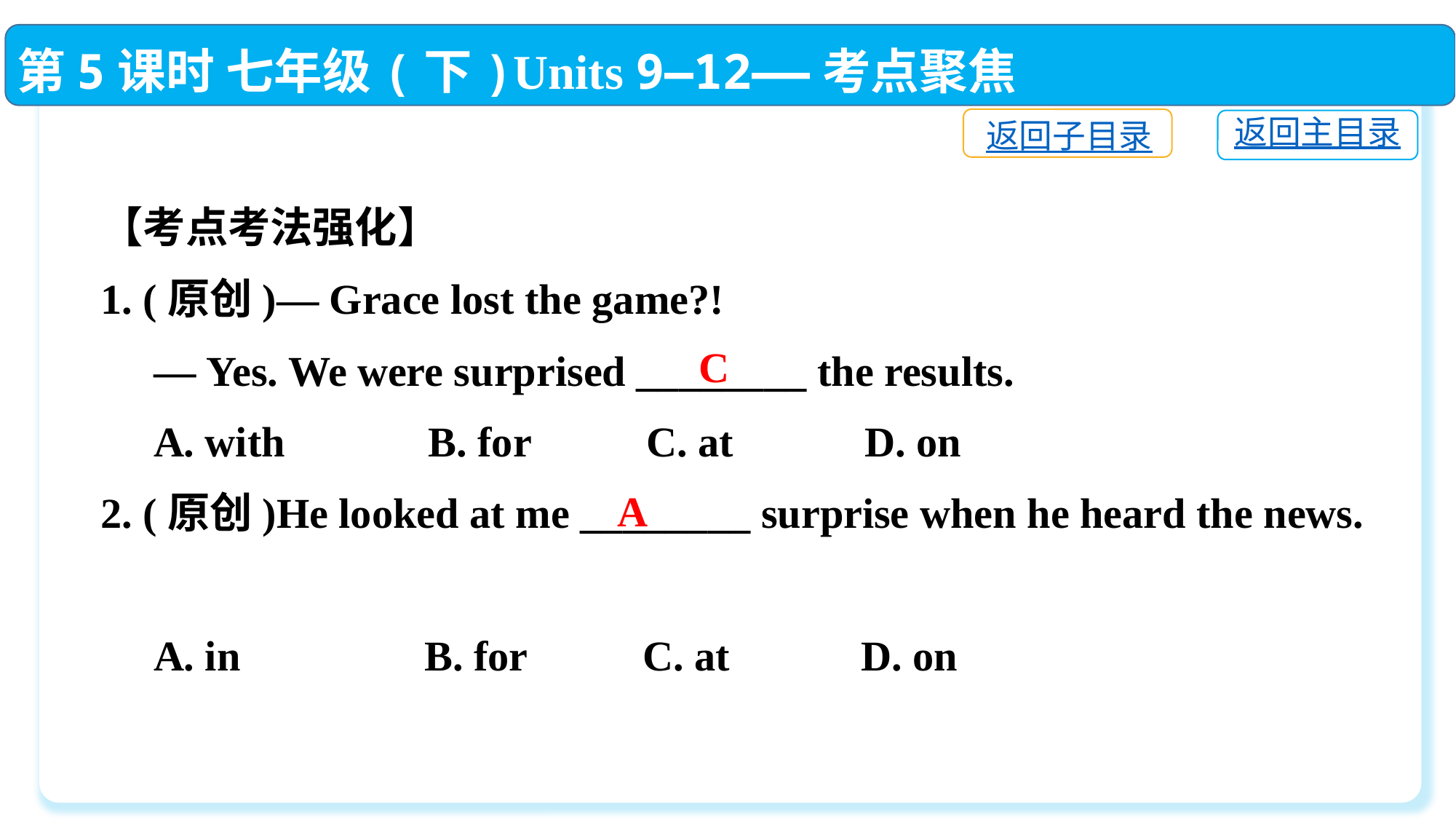

第5课时 七年级(下)Units 9—12——考点聚焦

返回子目录
返回主目录
【考点考法强化】
1. (原创)— Grace lost the game?!
     — Yes. We were surprised ________ the results.
     A. with　　	B. for　　	C. at　　	D. on
2. (原创)He looked at me ________ surprise when he heard the news.
     A. in	          B. for	          C. at	          D. on

C
A